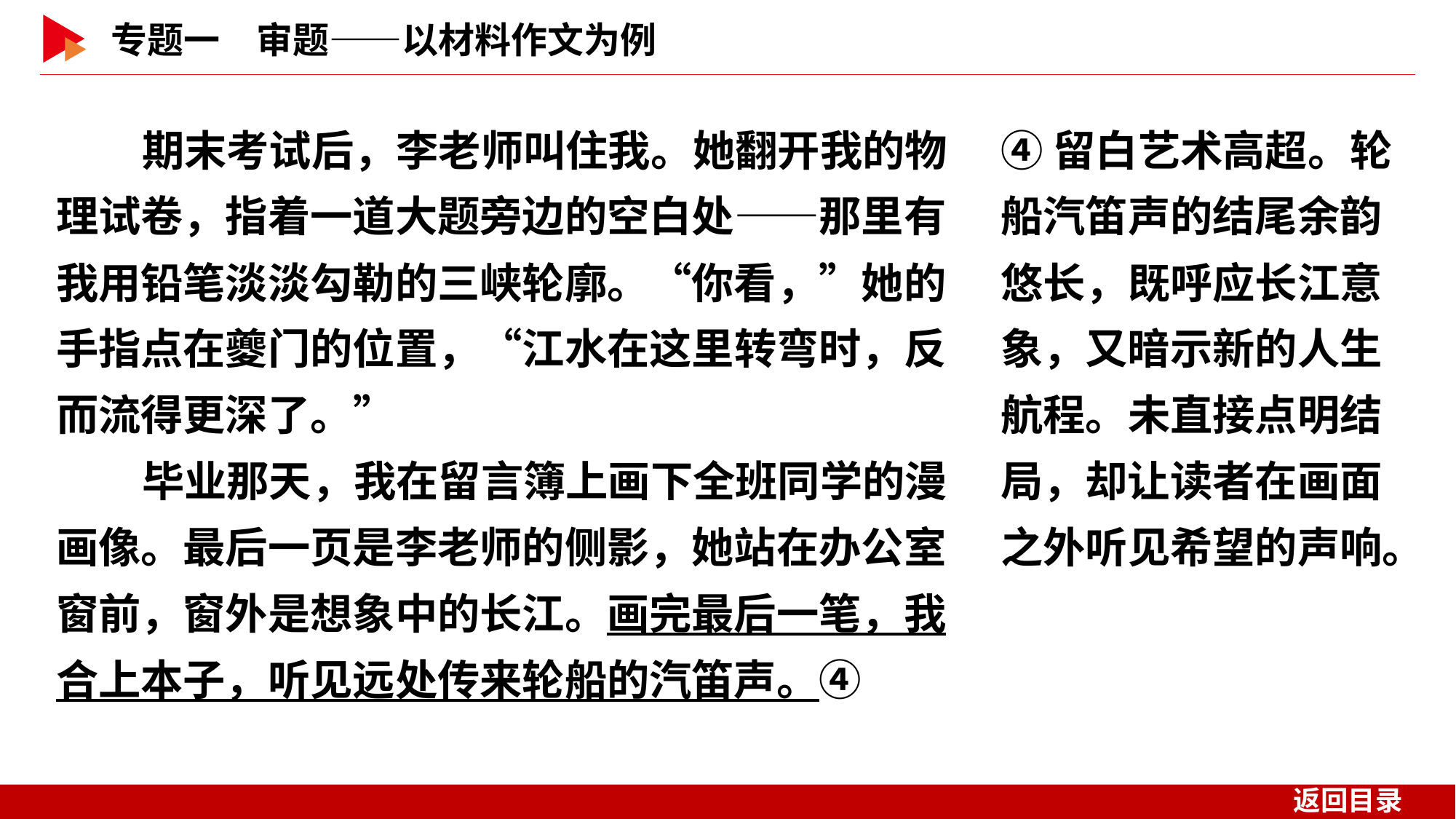

期末考试后，李老师叫住我。她翻开我的物理试卷，指着一道大题旁边的空白处——那里有我用铅笔淡淡勾勒的三峡轮廓。“你看，”她的手指点在夔门的位置，“江水在这里转弯时，反而流得更深了。”
毕业那天，我在留言簿上画下全班同学的漫画像。最后一页是李老师的侧影，她站在办公室窗前，窗外是想象中的长江。画完最后一笔，我合上本子，听见远处传来轮船的汽笛声。④
④留白艺术高超。轮船汽笛声的结尾余韵悠长，既呼应长江意象，又暗示新的人生航程。未直接点明结局，却让读者在画面之外听见希望的声响。